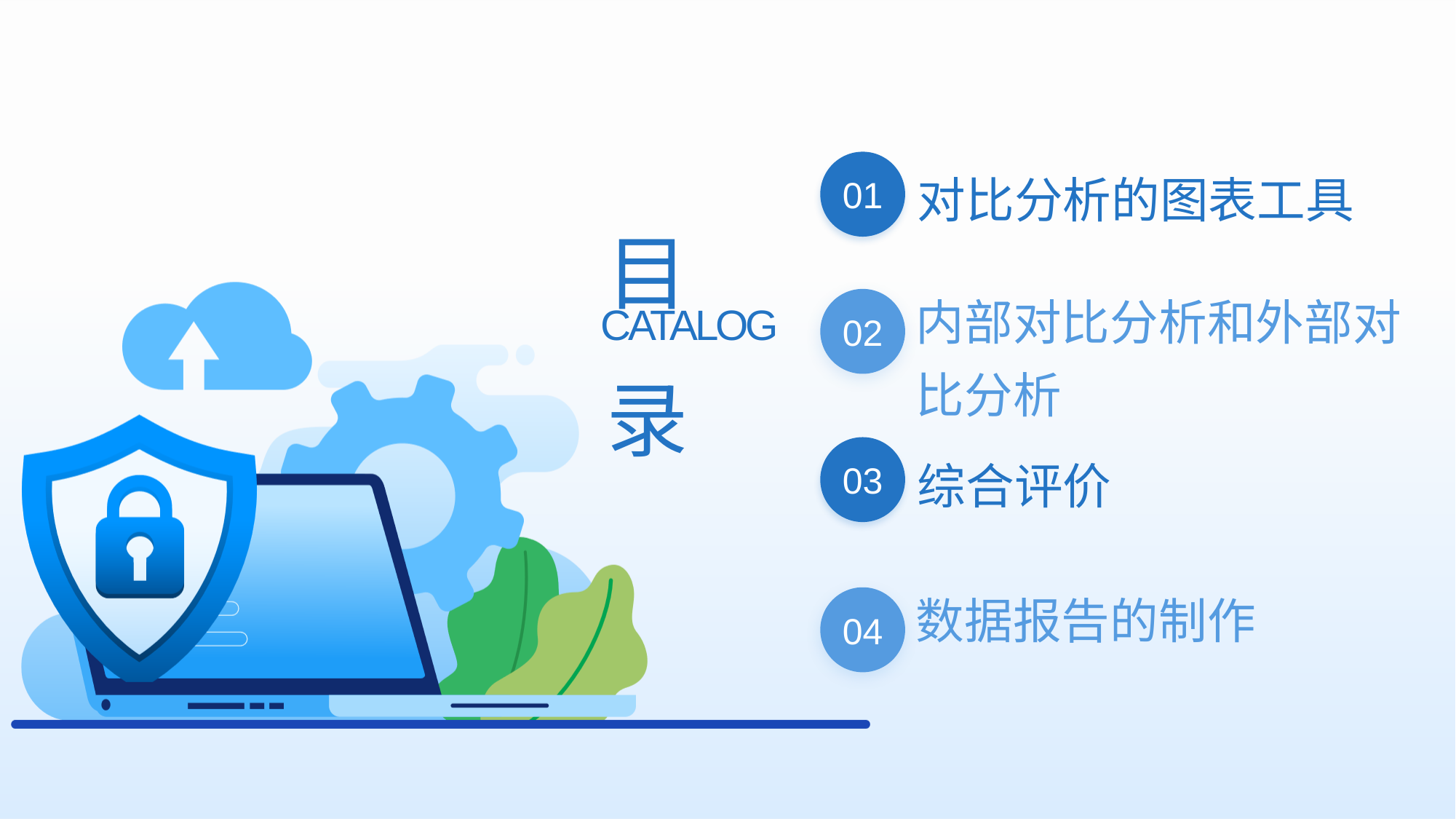

对比分析的图表工具
01
目
录
CATALOG
内部对比分析和外部对比分析
02
综合评价
03
数据报告的制作
04